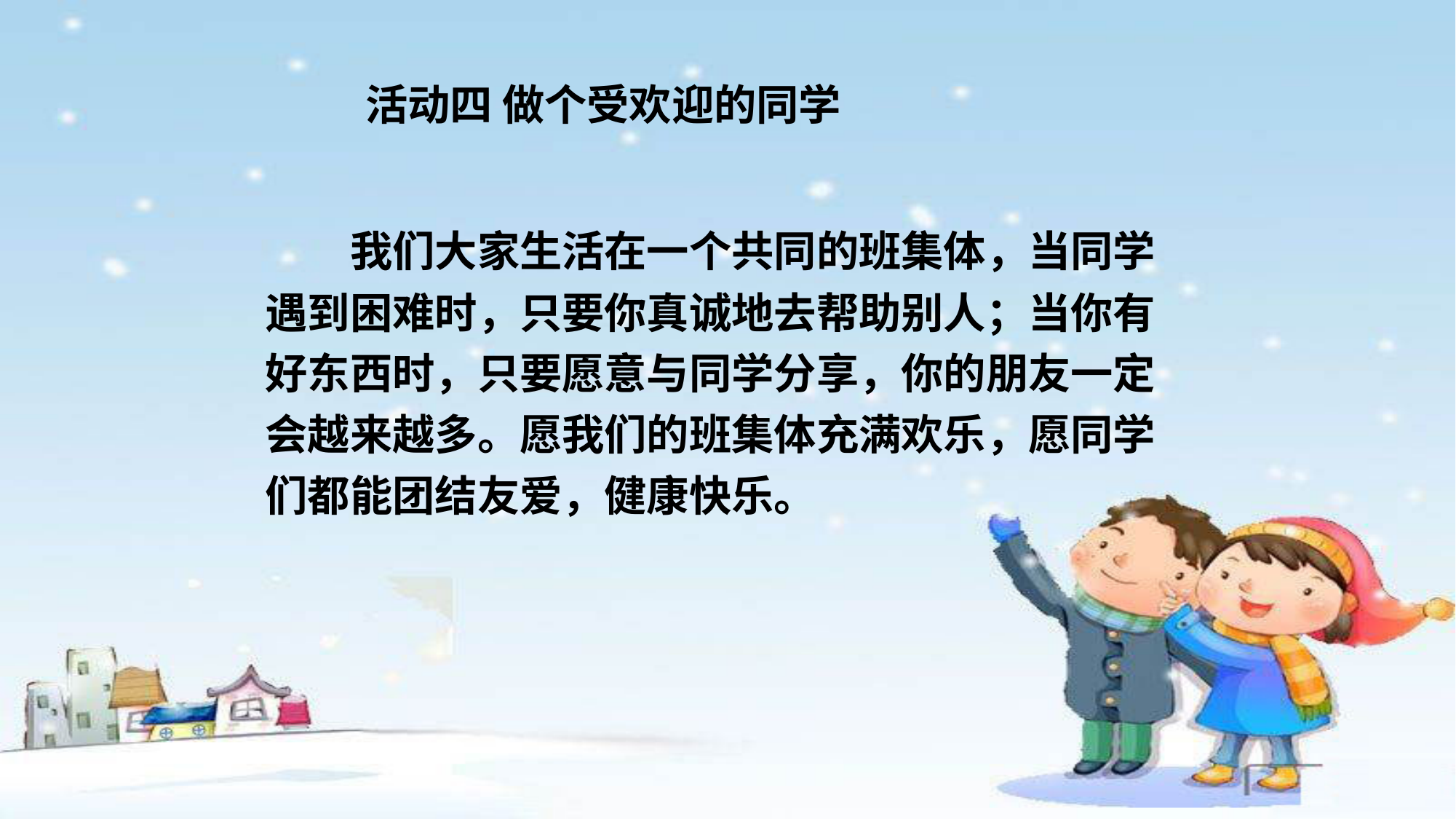

活动四 做个受欢迎的同学
　　我们大家生活在一个共同的班集体，当同学遇到困难时，只要你真诚地去帮助别人；当你有好东西时，只要愿意与同学分享，你的朋友一定会越来越多。愿我们的班集体充满欢乐，愿同学们都能团结友爱，健康快乐。